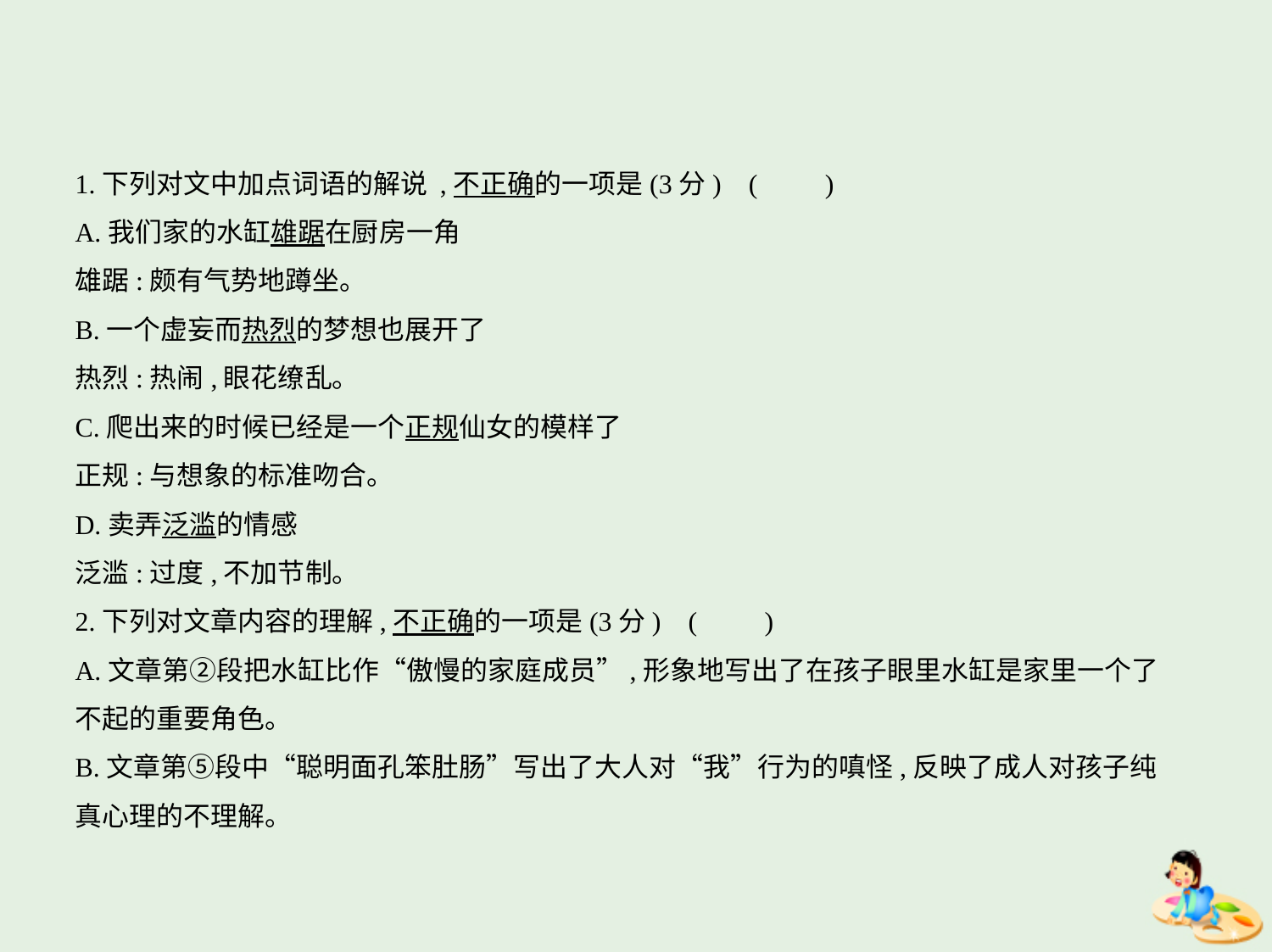

1.下列对文中加点词语的解说 ,不正确的一项是(3分) (　　)
A.我们家的水缸雄踞在厨房一角
雄踞:颇有气势地蹲坐。
B.一个虚妄而热烈的梦想也展开了
热烈:热闹,眼花缭乱。
C.爬出来的时候已经是一个正规仙女的模样了
正规:与想象的标准吻合。
D.卖弄泛滥的情感
泛滥:过度,不加节制。
2.下列对文章内容的理解,不正确的一项是(3分) (　　)
A.文章第②段把水缸比作“傲慢的家庭成员”,形象地写出了在孩子眼里水缸是家里一个了
不起的重要角色。
B.文章第⑤段中“聪明面孔笨肚肠”写出了大人对“我”行为的嗔怪,反映了成人对孩子纯
真心理的不理解。